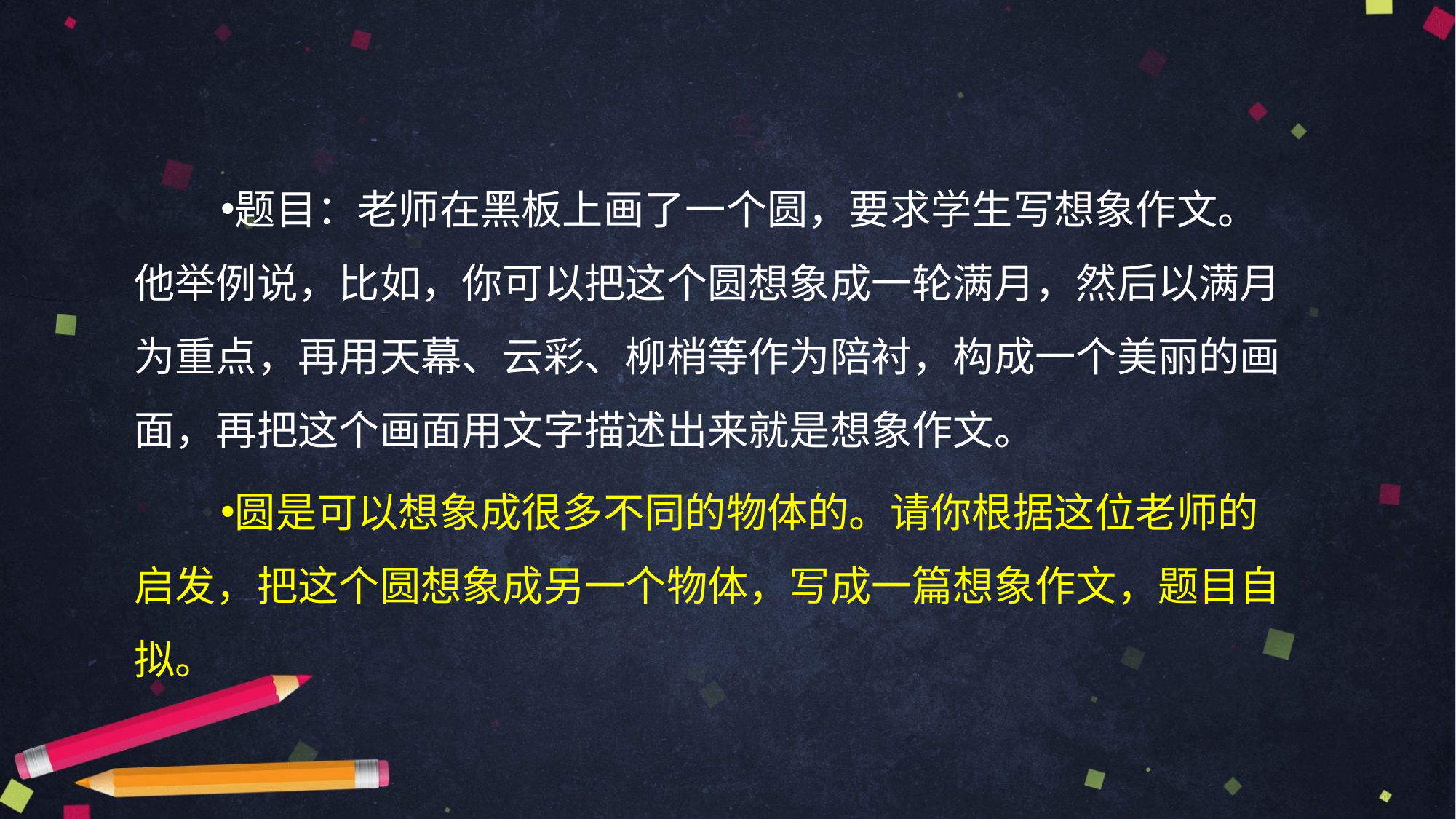

题目：老师在黑板上画了一个圆，要求学生写想象作文。他举例说，比如，你可以把这个圆想象成一轮满月，然后以满月为重点，再用天幕、云彩、柳梢等作为陪衬，构成一个美丽的画面，再把这个画面用文字描述出来就是想象作文。
圆是可以想象成很多不同的物体的。请你根据这位老师的启发，把这个圆想象成另一个物体，写成一篇想象作文，题目自拟。